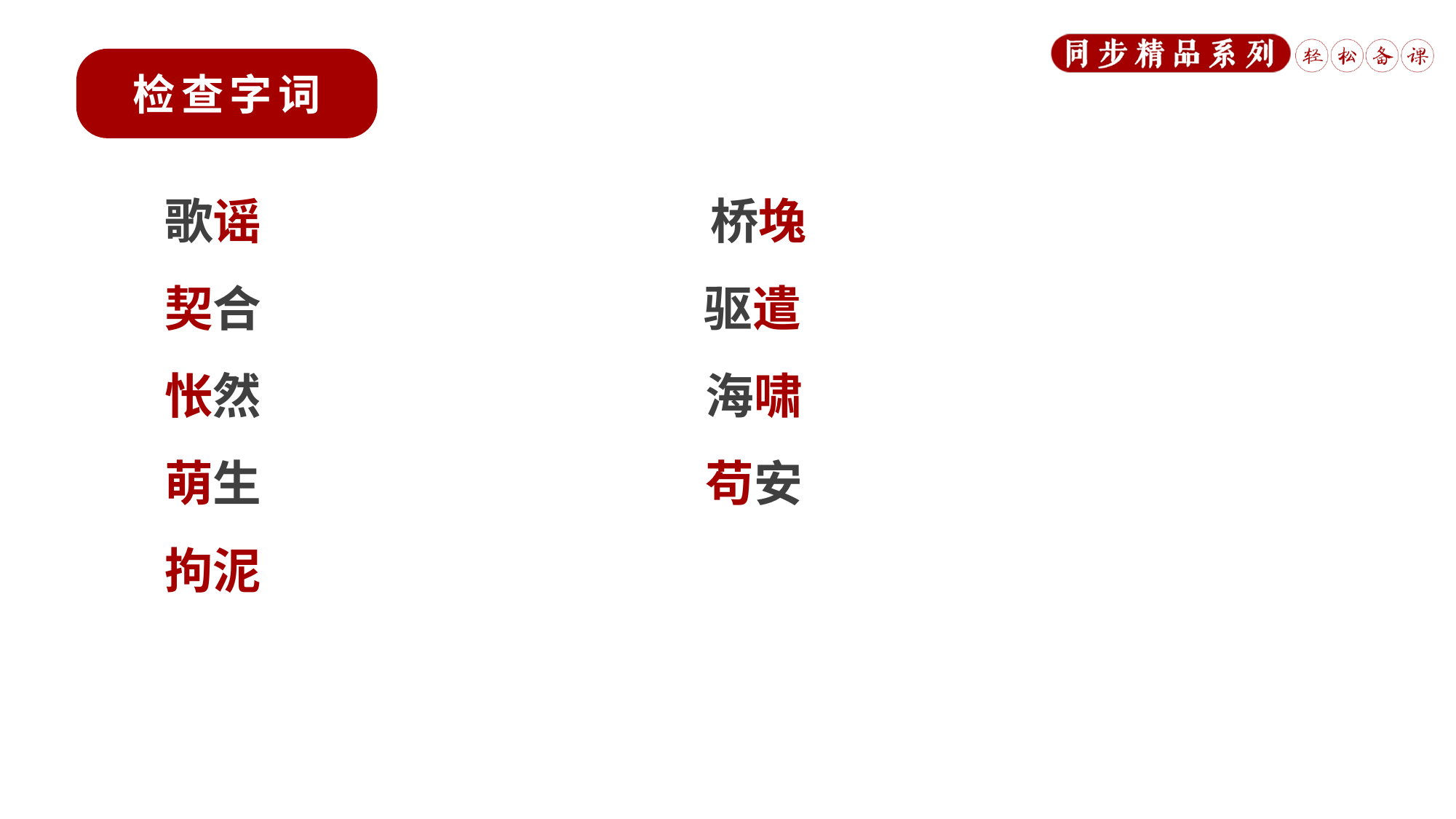

歌谣  (yáo)　　　　　	桥堍  (tù)
契合  (qì)	                       驱遣  (qiǎn)
怅然  (chàng)	               海啸  (xiào)
萌生  (méng)	               苟安  (gǒu)
拘泥  (jū nì)